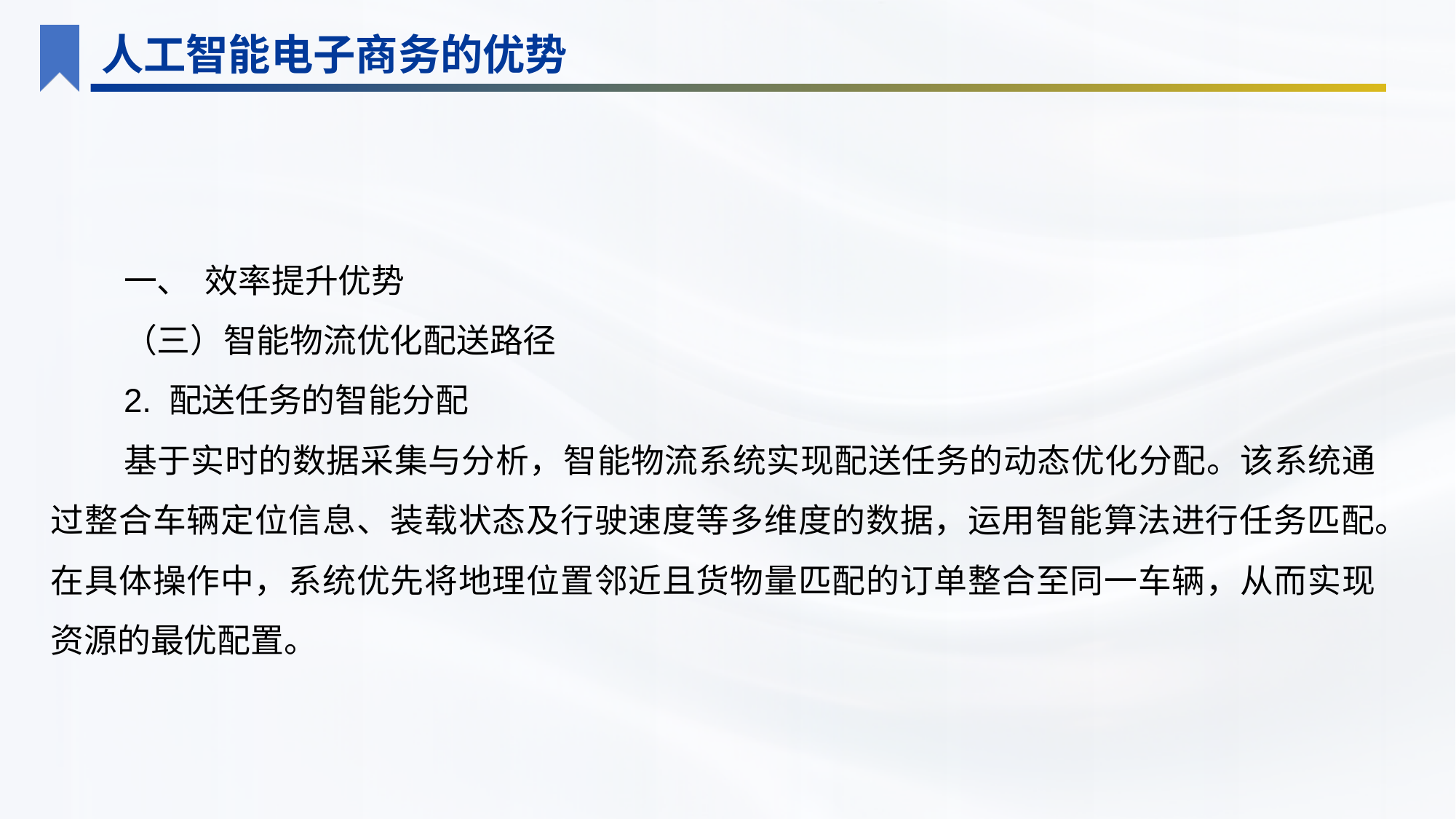

人工智能电子商务的优势
一、  效率提升优势
（三）智能物流优化配送路径
2. 配送任务的智能分配
基于实时的数据采集与分析，智能物流系统实现配送任务的动态优化分配。该系统通过整合车辆定位信息、装载状态及行驶速度等多维度的数据，运用智能算法进行任务匹配。在具体操作中，系统优先将地理位置邻近且货物量匹配的订单整合至同一车辆，从而实现资源的最优配置。